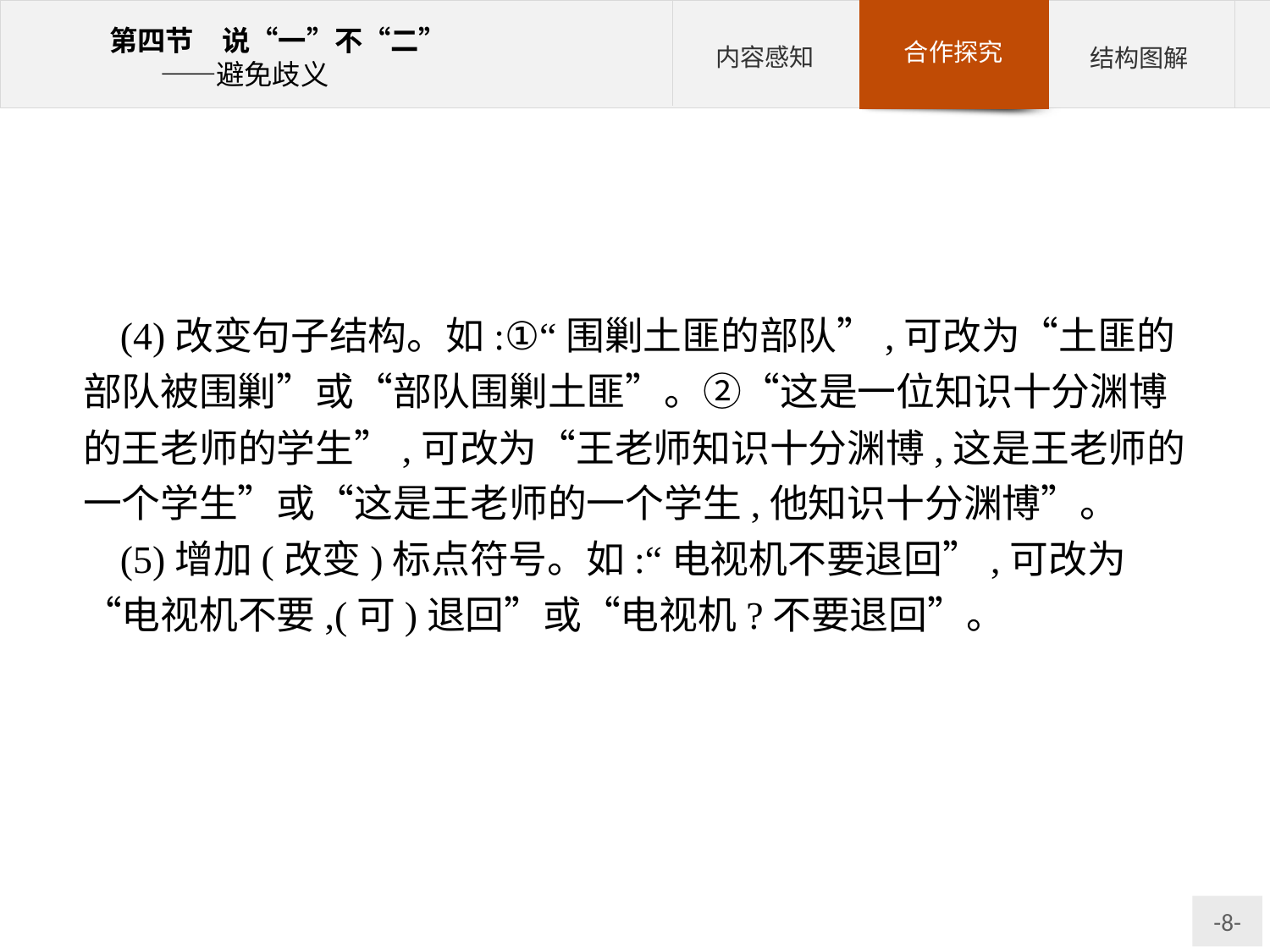

(4)改变句子结构。如:①“围剿土匪的部队”,可改为“土匪的部队被围剿”或“部队围剿土匪”。②“这是一位知识十分渊博的王老师的学生”,可改为“王老师知识十分渊博,这是王老师的一个学生”或“这是王老师的一个学生,他知识十分渊博”。
(5)增加(改变)标点符号。如:“电视机不要退回”,可改为“电视机不要,(可)退回”或“电视机?不要退回”。